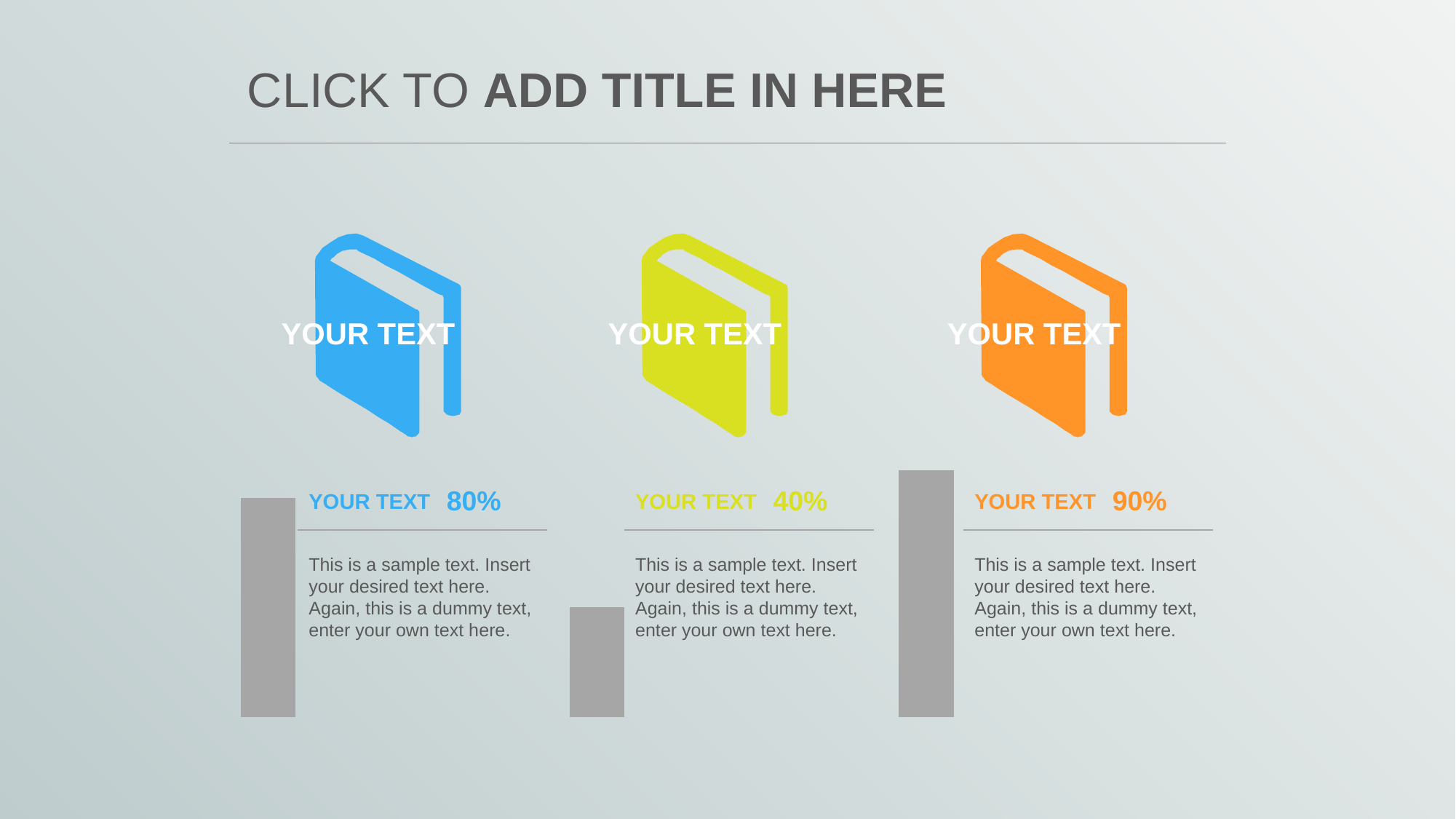

# CLICK TO ADD TITLE IN HERE

YOUR TEXT
YOUR TEXT
YOUR TEXT

### Chart

| Category | 系列 1 |
|---|---|
| 类别 1 | 80.0 |
| 类别 2 | 40.0 |
| 类别 3 | 90.0 |
80%
40%
90%
YOUR TEXT
YOUR TEXT
YOUR TEXT
This is a sample text. Insert your desired text here. Again, this is a dummy text, enter your own text here.
This is a sample text. Insert your desired text here. Again, this is a dummy text, enter your own text here.
This is a sample text. Insert your desired text here. Again, this is a dummy text, enter your own text here.